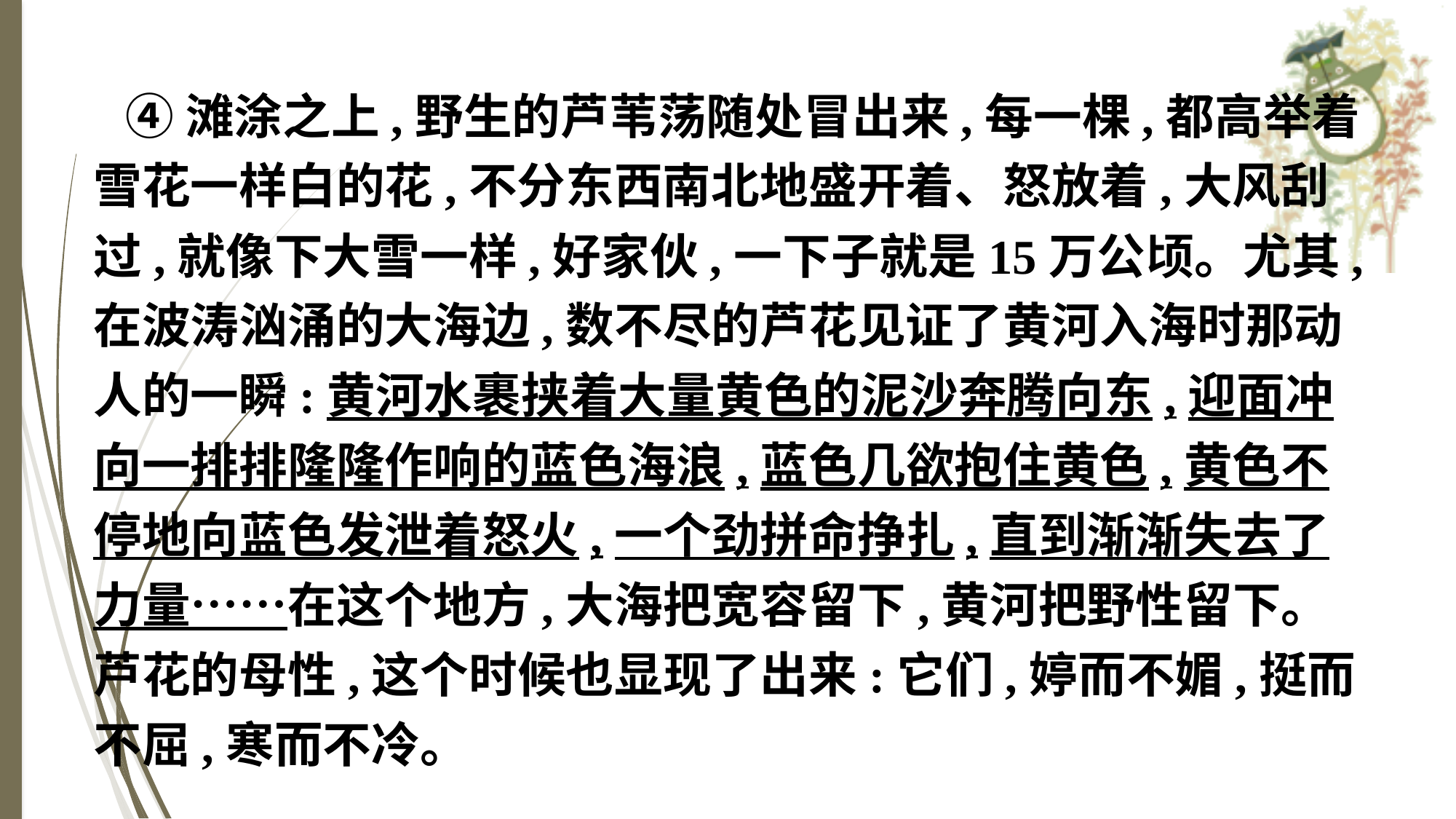

④滩涂之上,野生的芦苇荡随处冒出来,每一棵,都高举着雪花一样白的花,不分东西南北地盛开着、怒放着,大风刮过,就像下大雪一样,好家伙,一下子就是15万公顷。尤其,在波涛汹涌的大海边,数不尽的芦花见证了黄河入海时那动人的一瞬:黄河水裹挟着大量黄色的泥沙奔腾向东,迎面冲向一排排隆隆作响的蓝色海浪,蓝色几欲抱住黄色,黄色不停地向蓝色发泄着怒火,一个劲拼命挣扎,直到渐渐失去了力量……在这个地方,大海把宽容留下,黄河把野性留下。芦花的母性,这个时候也显现了出来:它们,婷而不媚,挺而不屈,寒而不冷。